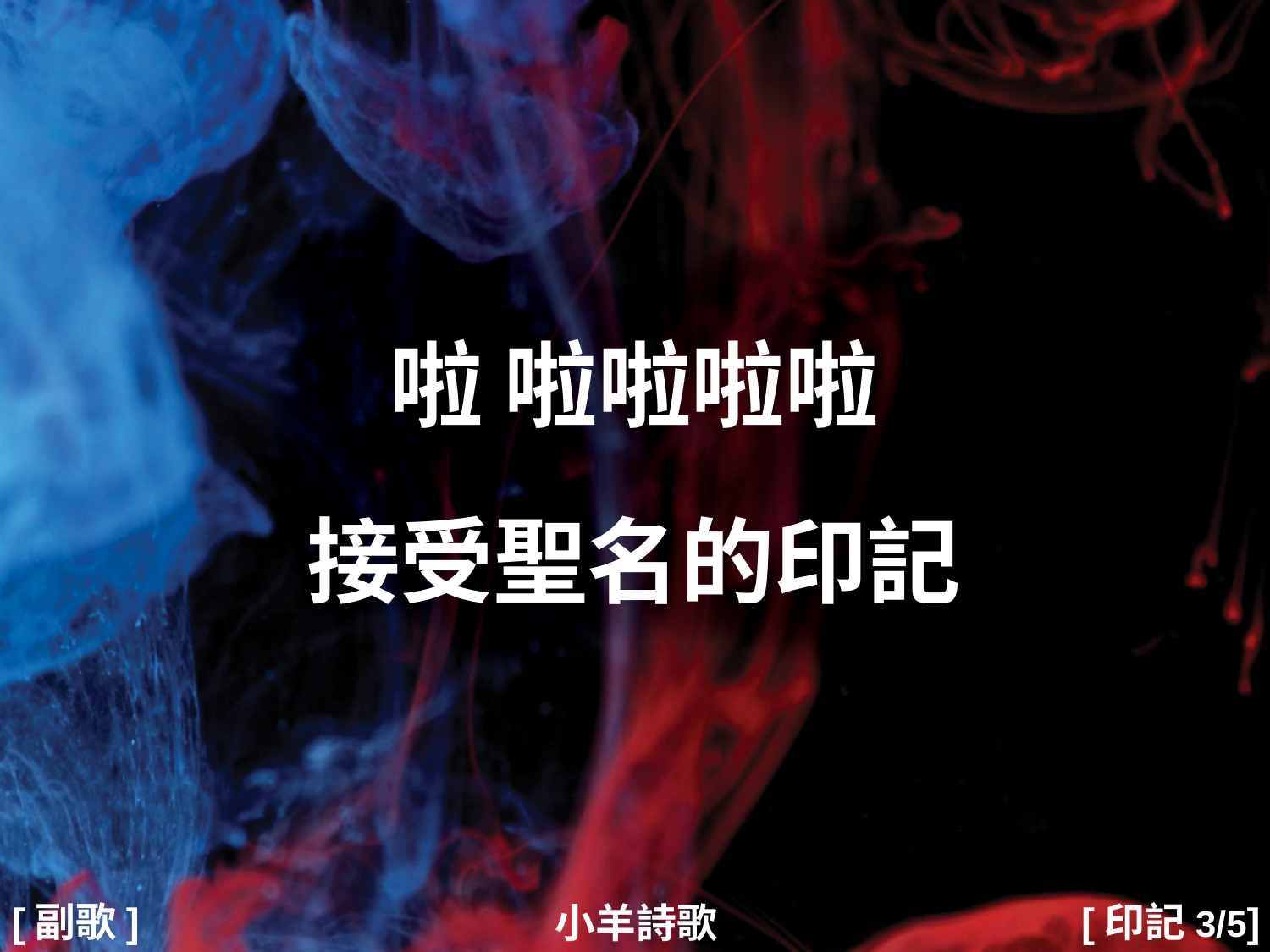

啦 啦啦啦啦

接受聖名的印記

#

[副歌]
[印記3/5]
小羊詩歌